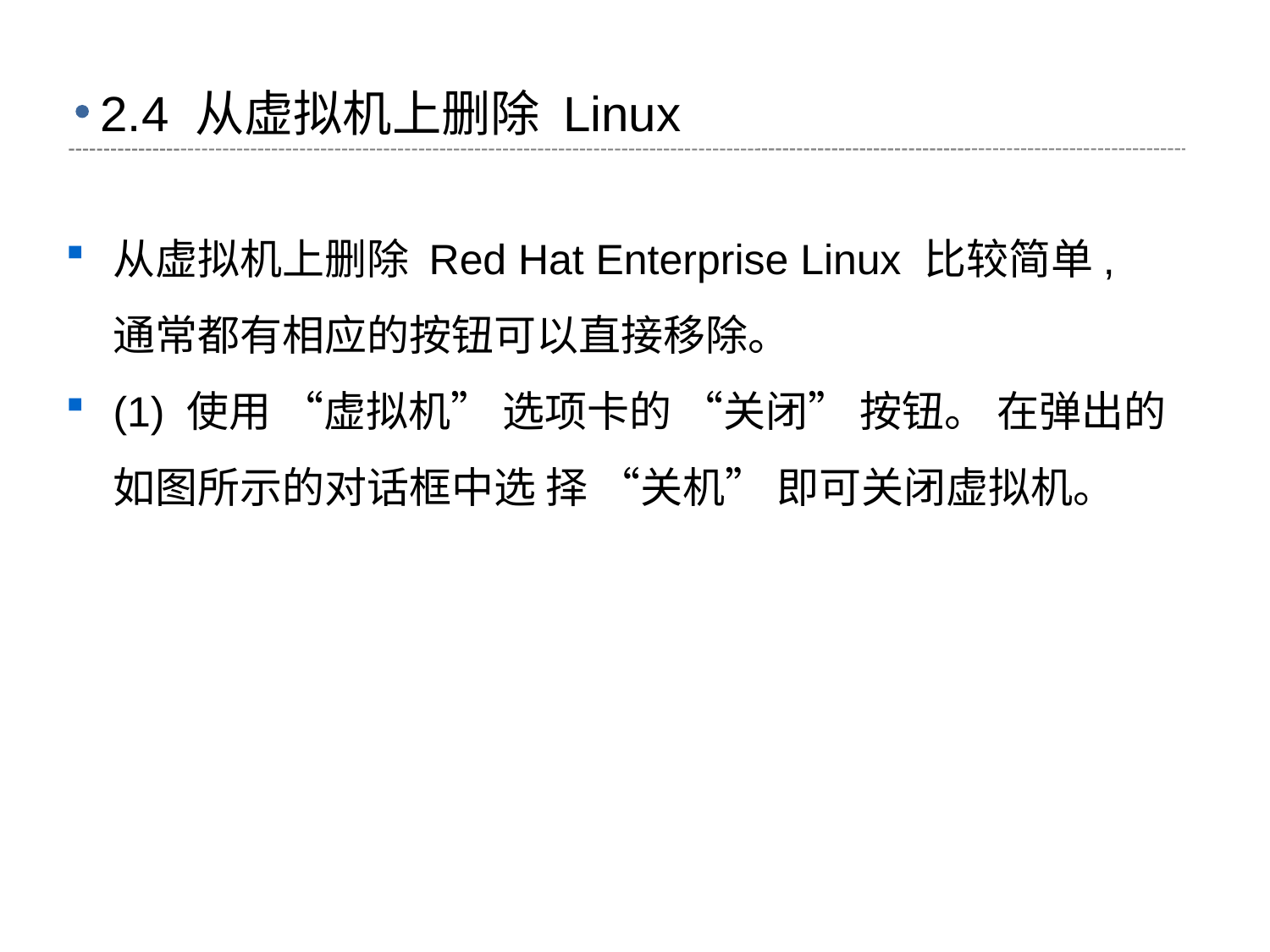

# 2.4 从虚拟机上删除 Linux
从虚拟机上删除 Red Hat Enterprise Linux 比较简单, 通常都有相应的按钮可以直接移除。
(1) 使用 “虚拟机” 选项卡的 “关闭” 按钮。 在弹出的如图所示的对话框中选 择 “关机” 即可关闭虚拟机。